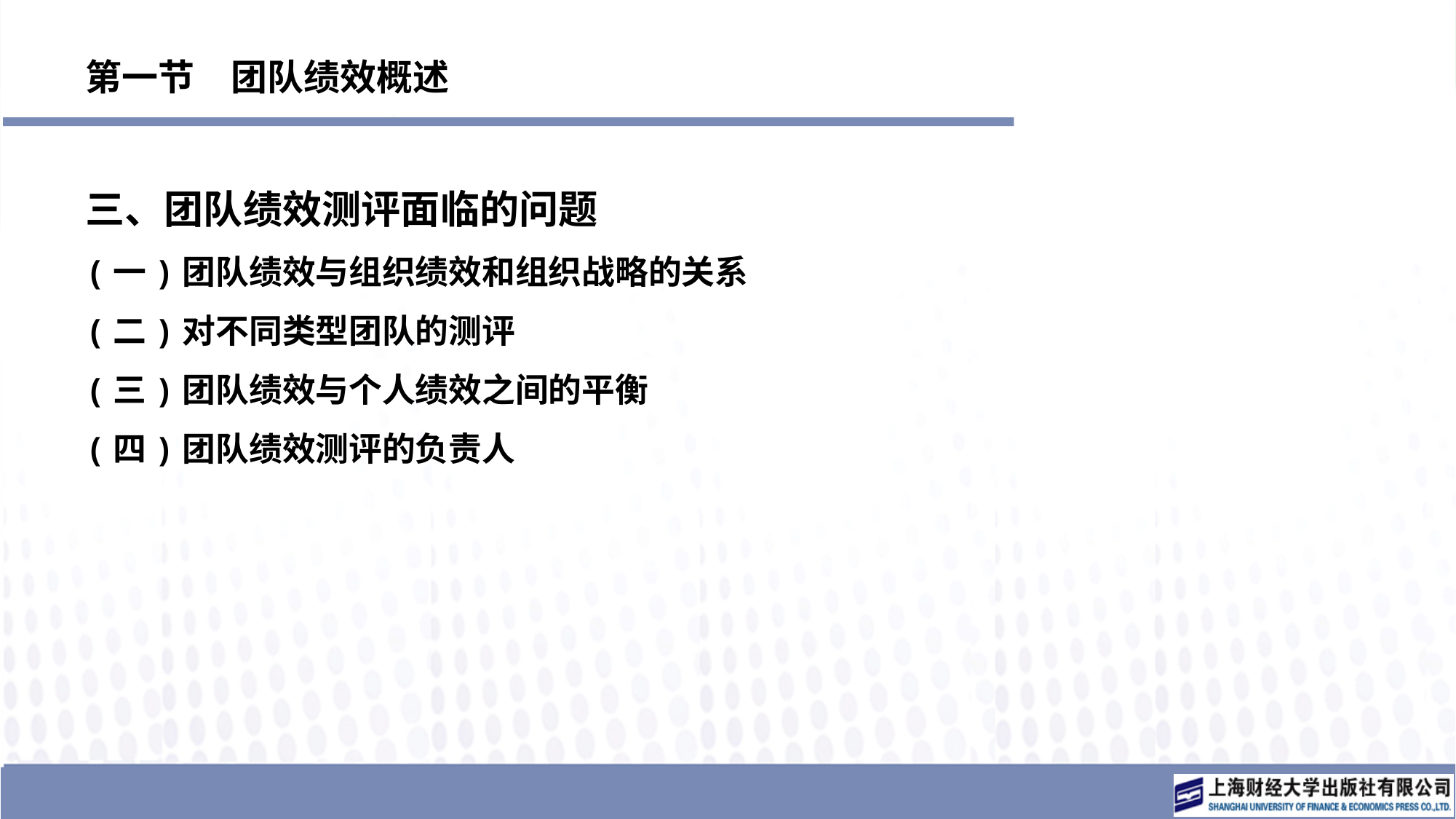

# 第一节　团队绩效概述
三、团队绩效测评面临的问题
(一)团队绩效与组织绩效和组织战略的关系
(二)对不同类型团队的测评
(三)团队绩效与个人绩效之间的平衡
(四)团队绩效测评的负责人